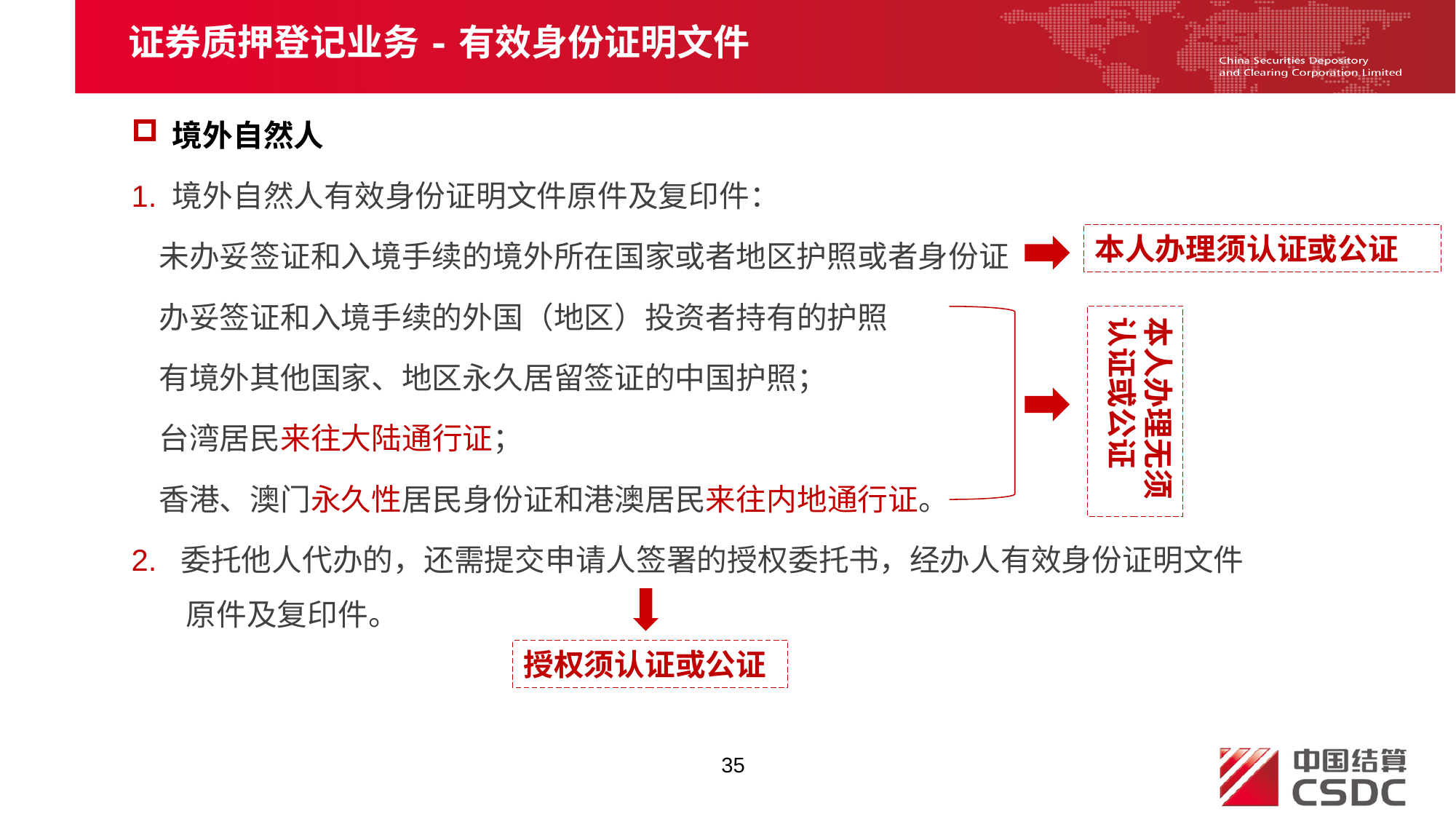

证券质押登记业务-有效身份证明文件

境外自然人
1. 境外自然人有效身份证明文件原件及复印件：
   未办妥签证和入境手续的境外所在国家或者地区护照或者身份证
   办妥签证和入境手续的外国（地区）投资者持有的护照
   有境外其他国家、地区永久居留签证的中国护照；
   台湾居民来往大陆通行证；
   香港、澳门永久性居民身份证和港澳居民来往内地通行证。
2.  委托他人代办的，还需提交申请人签署的授权委托书，经办人有效身份证明文件原件及复印件。

本人办理须认证或公证

本人办理无须认证或公证

授权须认证或公证
35